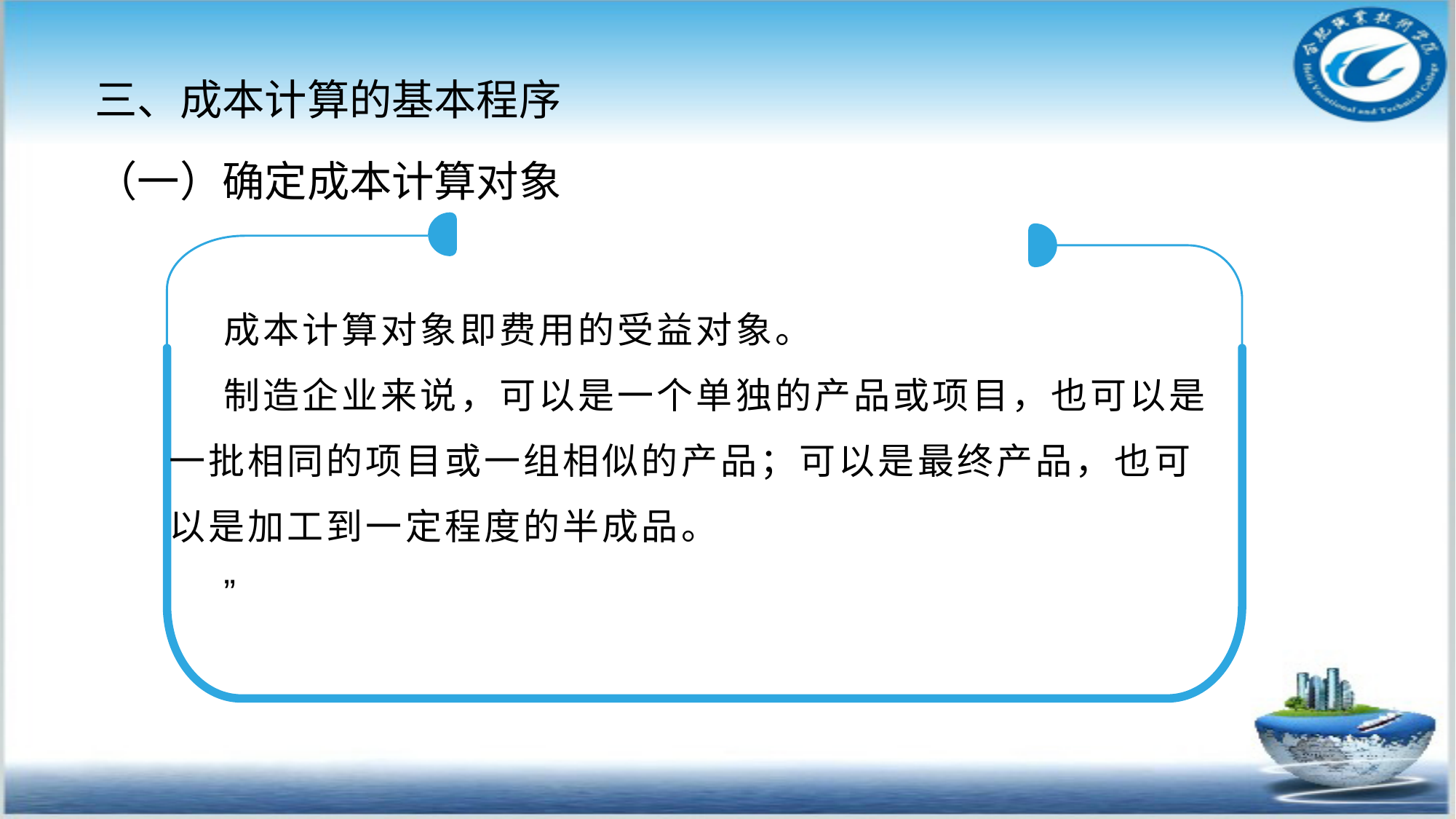

三、成本计算的基本程序
（一）确定成本计算对象

成本计算对象即费用的受益对象。
制造企业来说，可以是一个单独的产品或项目，也可以是一批相同的项目或一组相似的产品；可以是最终产品，也可以是加工到一定程度的半成品。
”